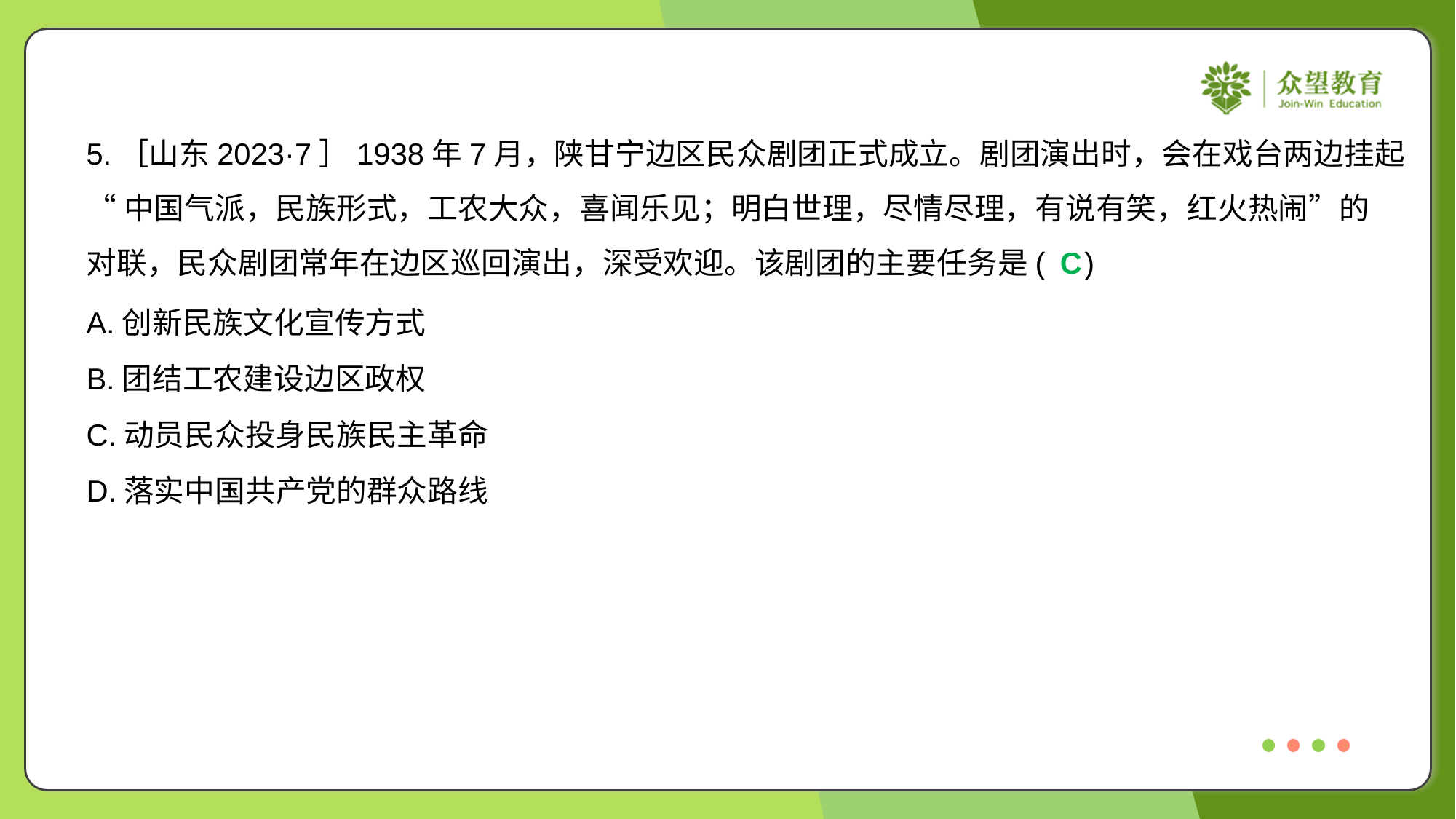

5.［山东2023·7］1938年7月，陕甘宁边区民众剧团正式成立。剧团演出时，会在戏台两边挂起
“中国气派，民族形式，工农大众，喜闻乐见；明白世理，尽情尽理，有说有笑，红火热闹”的
对联，民众剧团常年在边区巡回演出，深受欢迎。该剧团的主要任务是(     )
C
A.创新民族文化宣传方式
B.团结工农建设边区政权
C.动员民众投身民族民主革命
D.落实中国共产党的群众路线